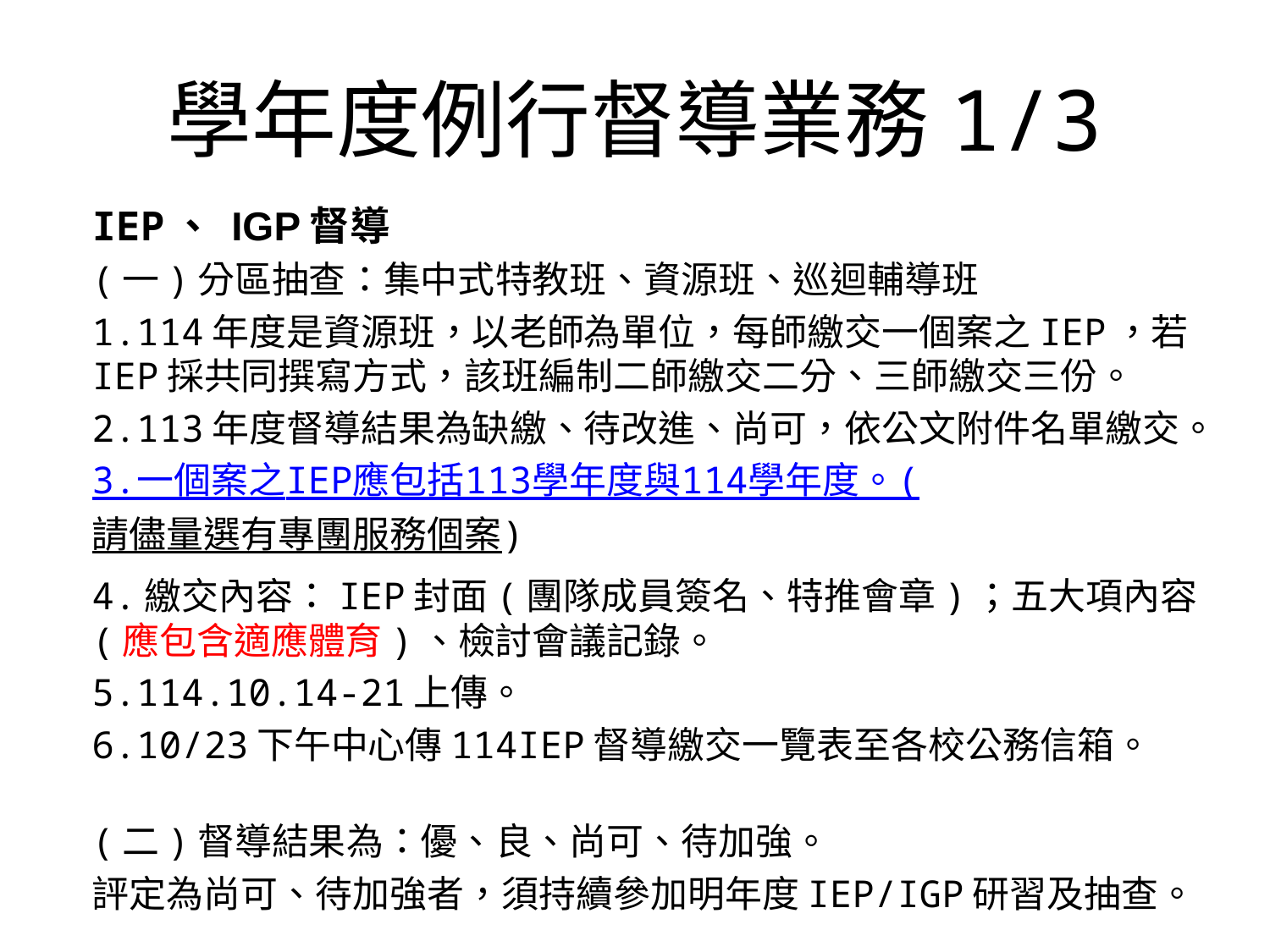

# 學年度例行督導業務1/3
IEP、 IGP督導
(一)分區抽查：集中式特教班、資源班、巡迴輔導班
1.114年度是資源班，以老師為單位，每師繳交一個案之IEP，若IEP採共同撰寫方式，該班編制二師繳交二分、三師繳交三份。
2.113年度督導結果為缺繳、待改進、尚可，依公文附件名單繳交。
3.一個案之IEP應包括113學年度與114學年度。(請儘量選有專團服務個案)
4.繳交內容：IEP封面(團隊成員簽名、特推會章)；五大項內容(應包含適應體育)、檢討會議記錄。
5.114.10.14-21上傳。
6.10/23下午中心傳114IEP督導繳交一覽表至各校公務信箱。
(二)督導結果為：優、良、尚可、待加強。
評定為尚可、待加強者，須持續參加明年度IEP/IGP研習及抽查。